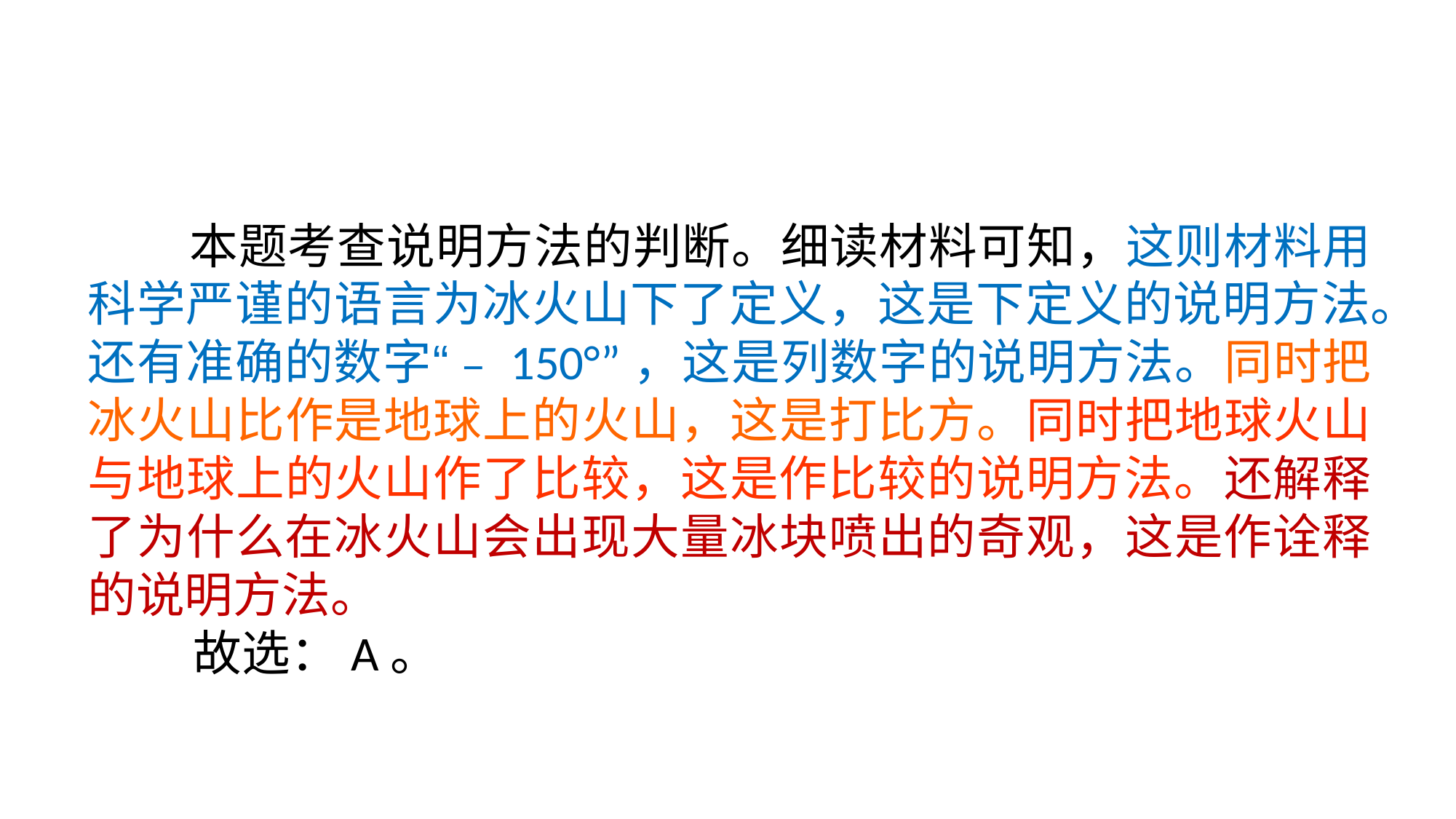

本题考查说明方法的判断。细读材料可知，这则材料用科学严谨的语言为冰火山下了定义，这是下定义的说明方法。还有准确的数字“﹣150°”，这是列数字的说明方法。同时把冰火山比作是地球上的火山，这是打比方。同时把地球火山与地球上的火山作了比较，这是作比较的说明方法。还解释了为什么在冰火山会出现大量冰块喷出的奇观，这是作诠释的说明方法。
       故选：A。